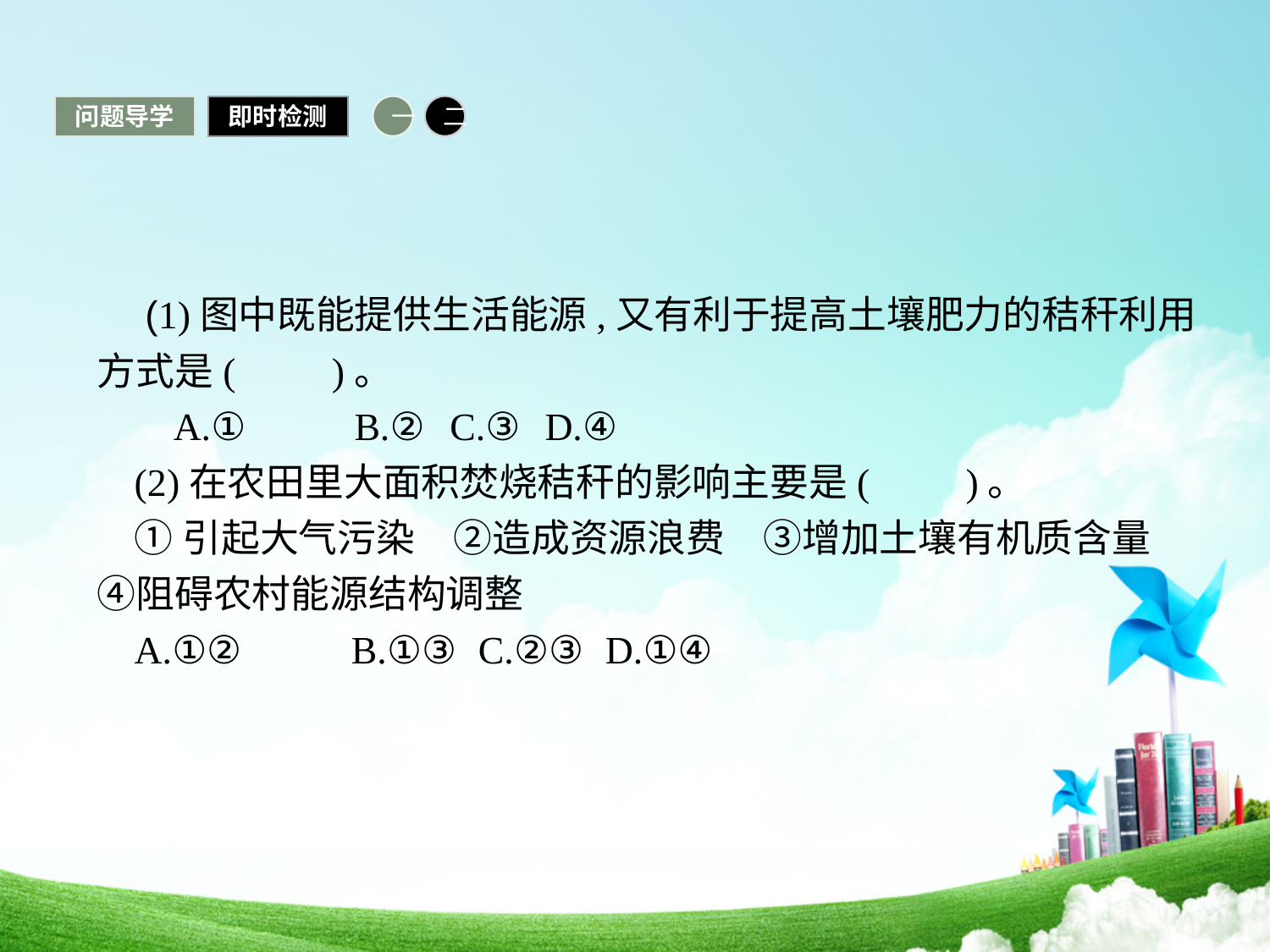

问题导学
即时检测
一
二
 (1)图中既能提供生活能源,又有利于提高土壤肥力的秸秆利用方式是(　　)。
    A.①	B.②	C.③	D.④
(2)在农田里大面积焚烧秸秆的影响主要是(　　)。
①引起大气污染　②造成资源浪费　③增加土壤有机质含量　④阻碍农村能源结构调整
A.①②	B.①③	C.②③	D.①④